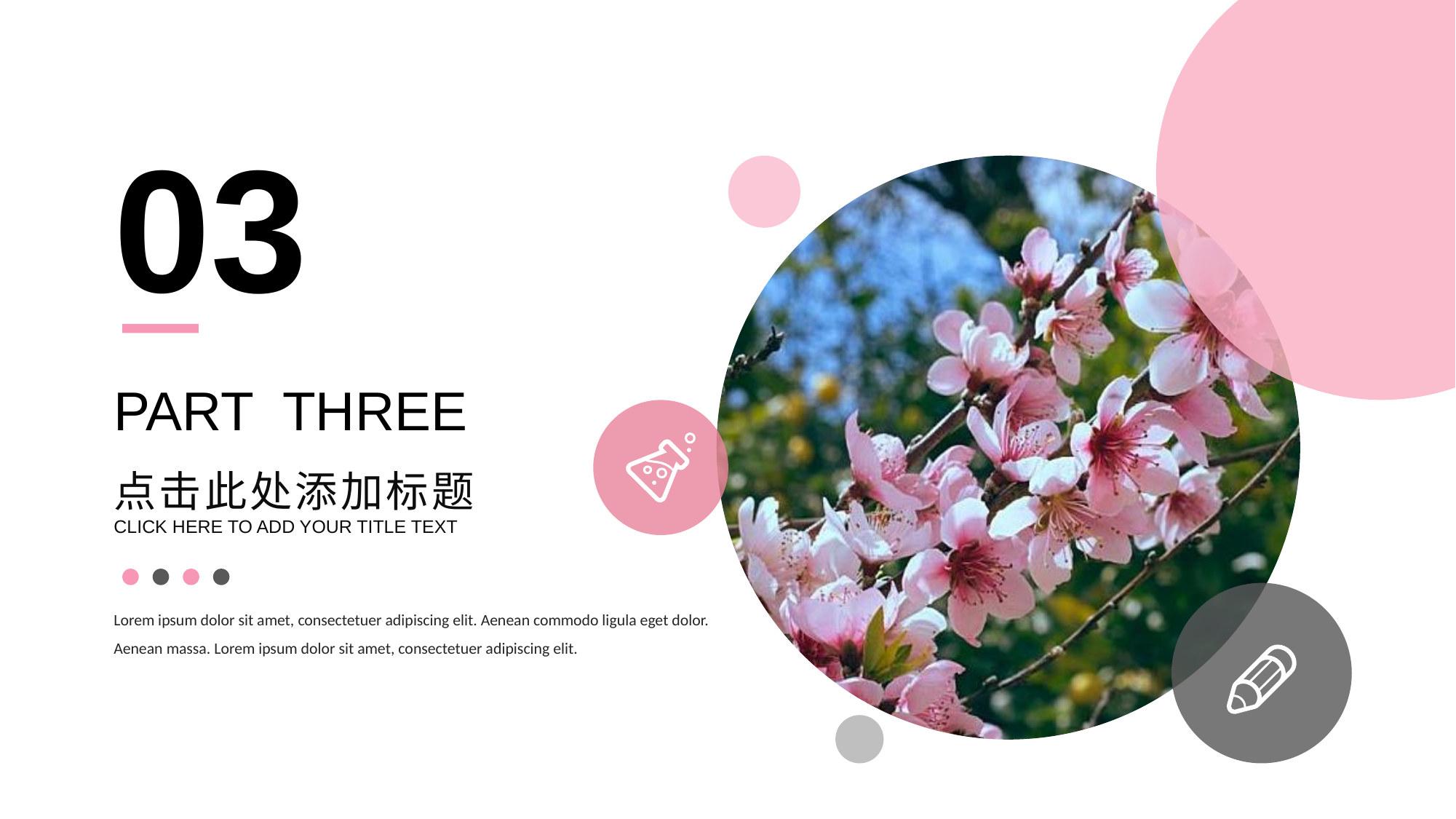

03

PART  THREE

点击此处添加标题
CLICK HERE TO ADD YOUR TITLE TEXT

Lorem ipsum dolor sit amet, consectetuer adipiscing elit. Aenean commodo ligula eget dolor. Aenean massa. Lorem ipsum dolor sit amet, consectetuer adipiscing elit.